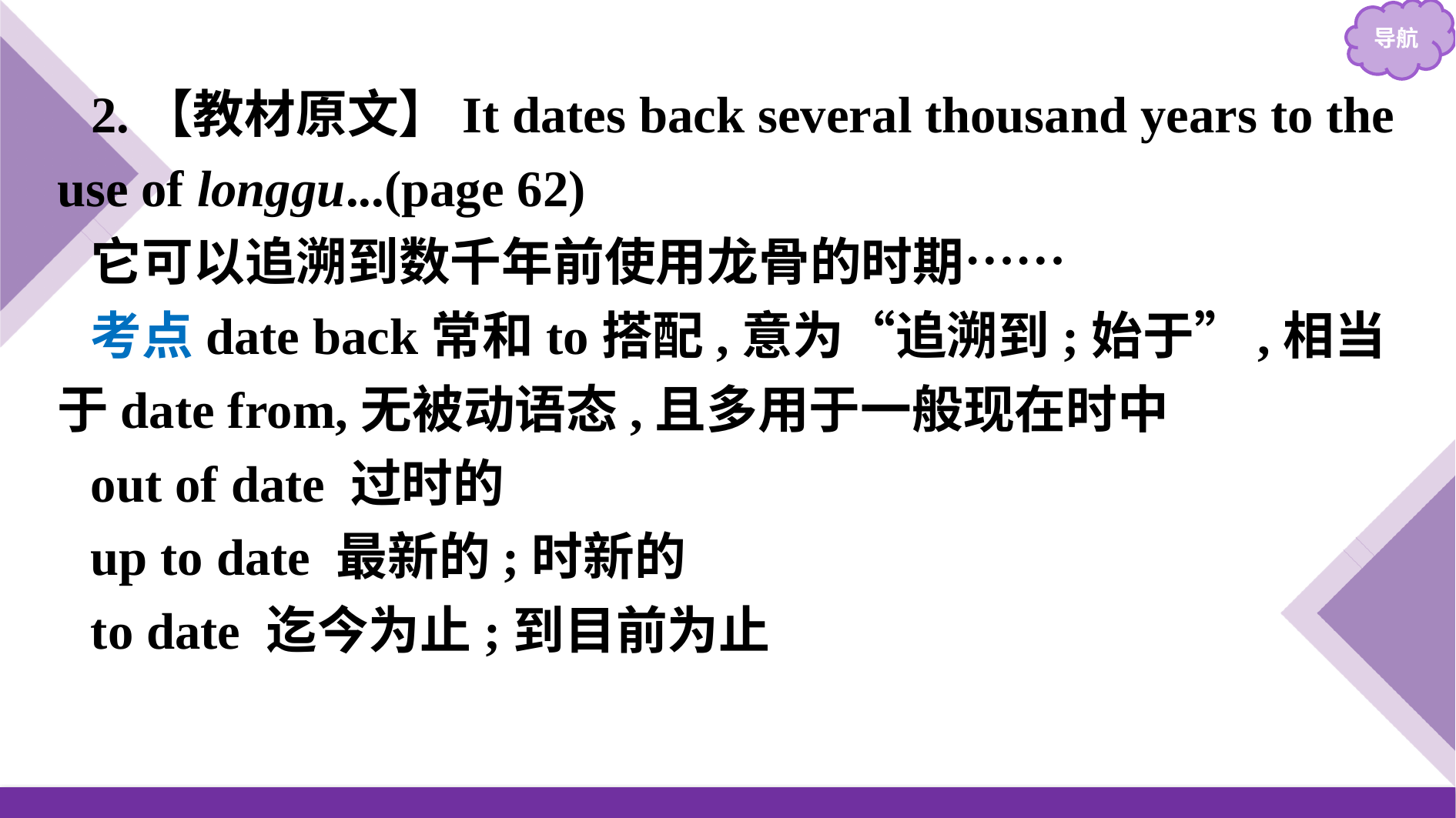

2.【教材原文】It dates back several thousand years to the use of longgu...(page 62)
它可以追溯到数千年前使用龙骨的时期……
考点date back常和to搭配,意为“追溯到;始于”,相当于date from,无被动语态,且多用于一般现在时中
out of date 过时的
up to date 最新的;时新的
to date 迄今为止;到目前为止